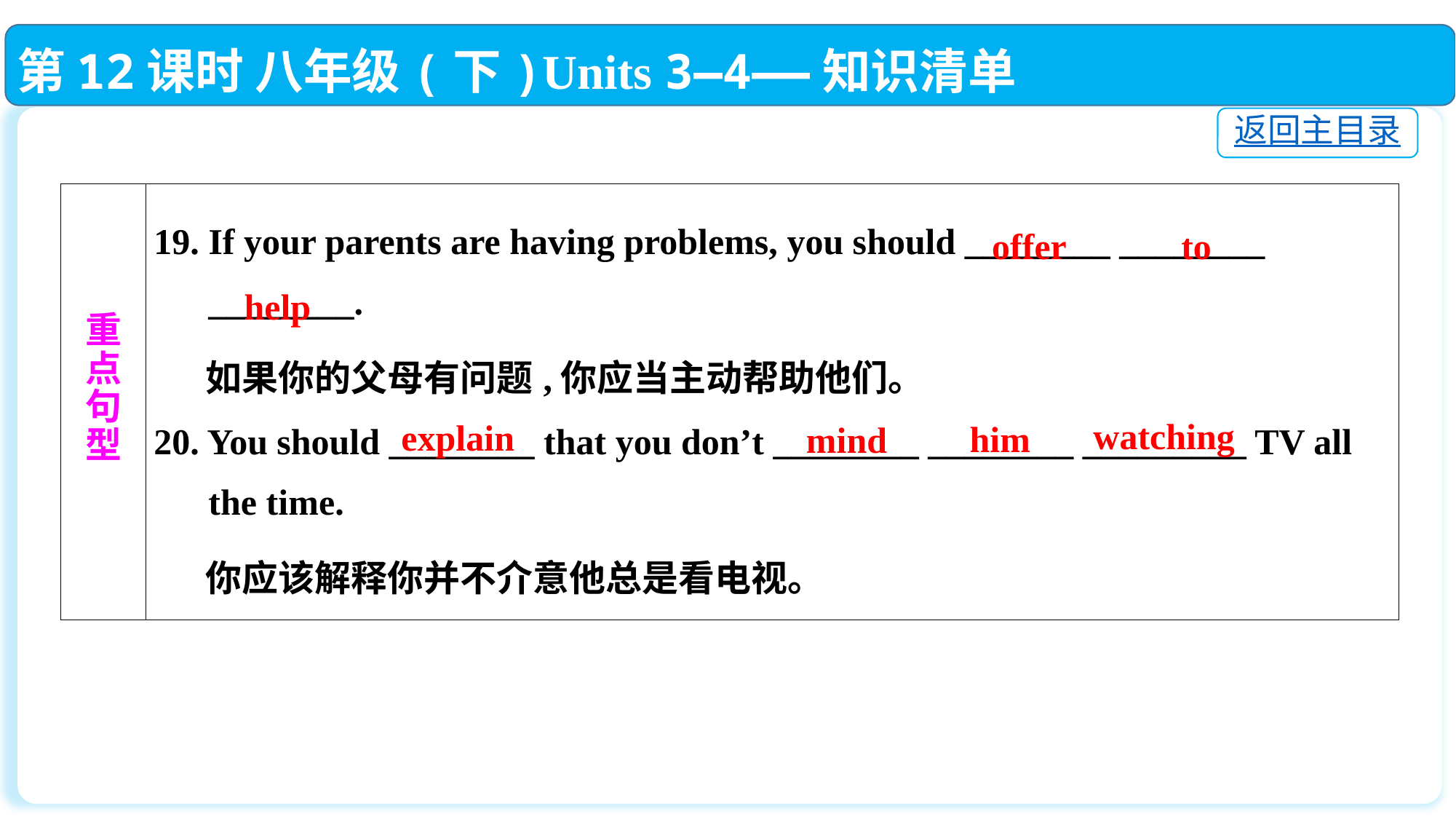

第12课时 八年级(下)Units 3—4——知识清单

返回主目录
| 重 点 句 型 | 19. If your parents are having problems, you should \_\_\_\_\_\_\_\_ \_\_\_\_\_\_\_\_ \_\_\_\_\_\_\_\_. 如果你的父母有问题,你应当主动帮助他们。 20. You should \_\_\_\_\_\_\_\_ that you don’t \_\_\_\_\_\_\_\_ \_\_\_\_\_\_\_\_ \_\_\_\_\_\_\_\_\_ TV all the time. 你应该解释你并不介意他总是看电视。 |
| --- | --- |
offer
to

help
watching
explain
him
mind